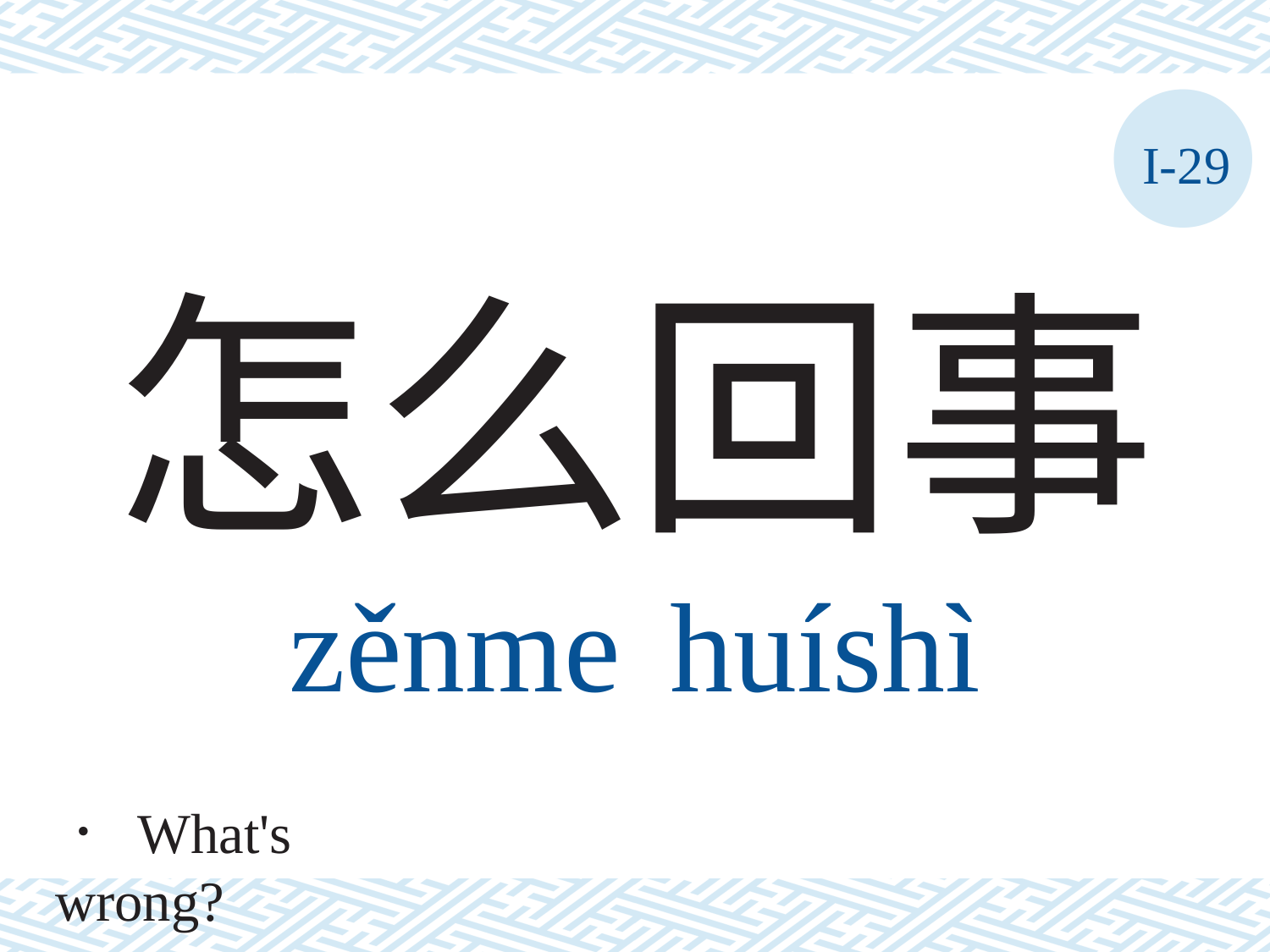

I-29
# 怎么回事 zěnme	huíshì
． What's wrong?